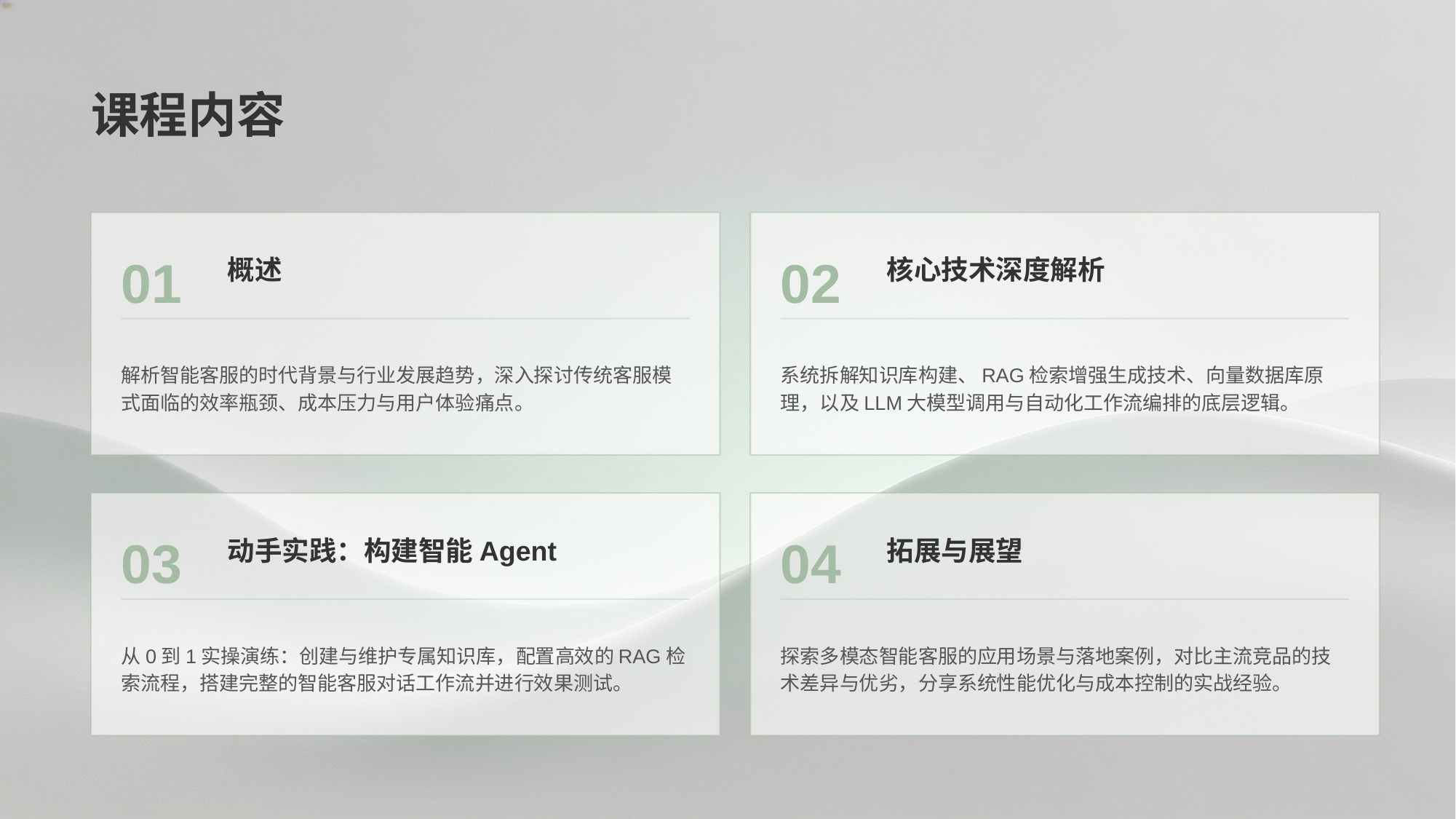

课程内容

01
02
概述
核心技术深度解析
解析智能客服的时代背景与行业发展趋势，深入探讨传统客服模式面临的效率瓶颈、成本压力与用户体验痛点。
系统拆解知识库构建、RAG检索增强生成技术、向量数据库原理，以及LLM大模型调用与自动化工作流编排的底层逻辑。

03
04
动手实践：构建智能Agent
拓展与展望
从0到1实操演练：创建与维护专属知识库，配置高效的RAG检索流程，搭建完整的智能客服对话工作流并进行效果测试。
探索多模态智能客服的应用场景与落地案例，对比主流竞品的技术差异与优劣，分享系统性能优化与成本控制的实战经验。